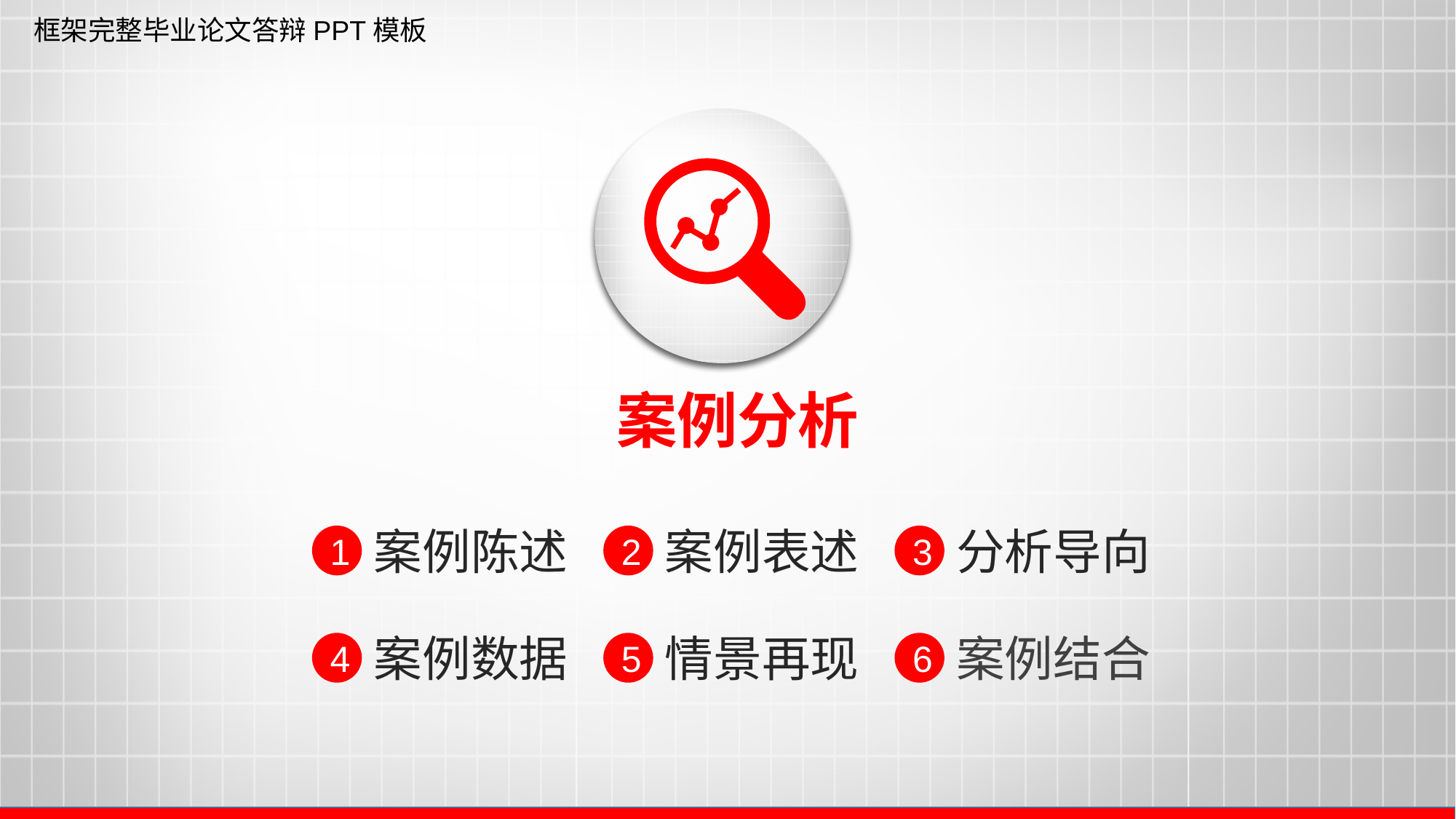

框架完整毕业论文答辩PPT模板

 案例分析
案例陈述
案例表述
分析导向
1
2
3
案例数据
情景再现
案例结合
4
5
6